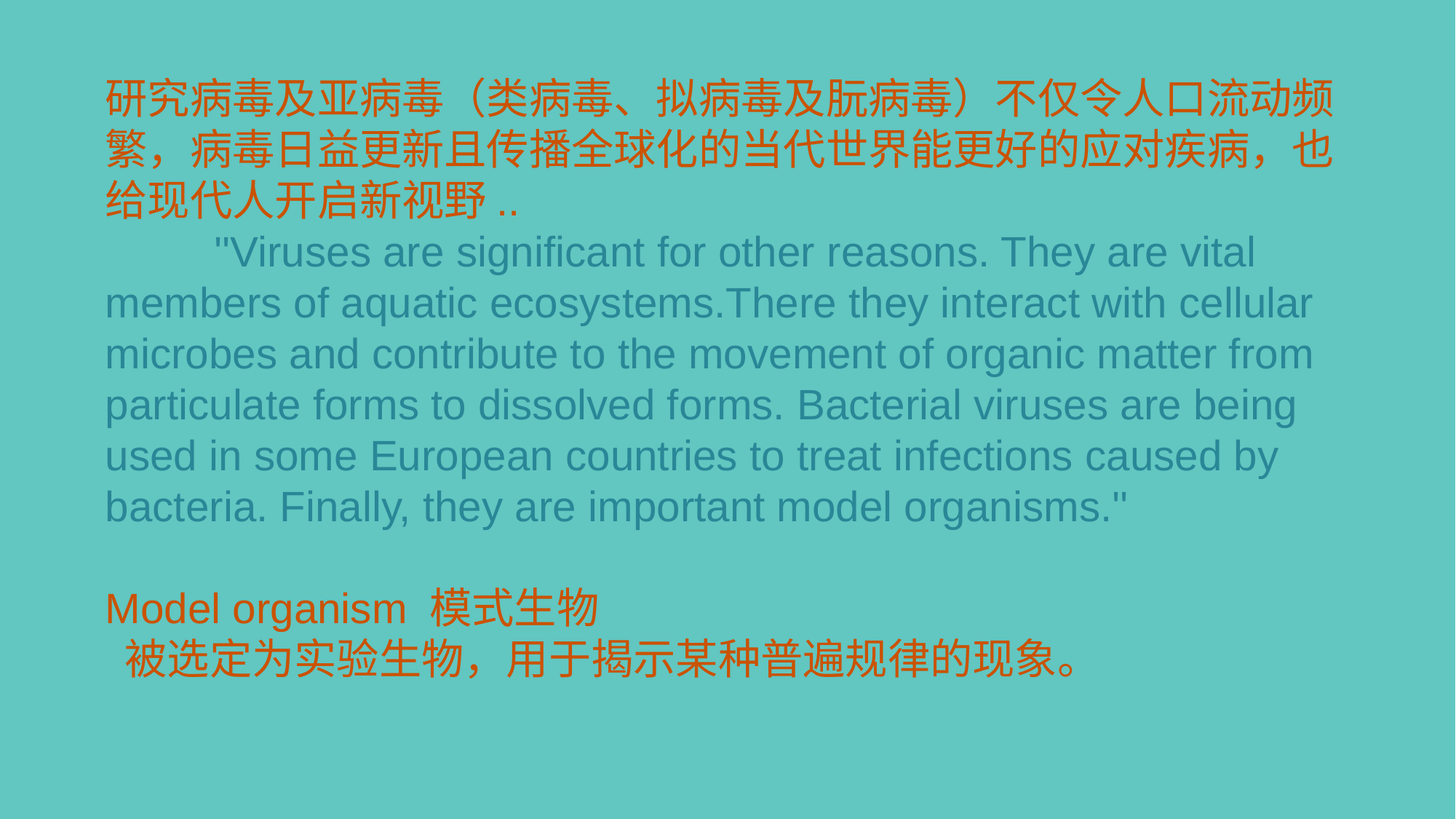

研究病毒及亚病毒（类病毒、拟病毒及朊病毒）不仅令人口流动频繁，病毒日益更新且传播全球化的当代世界能更好的应对疾病，也给现代人开启新视野..
	''Viruses are significant for other reasons. They are vital members of aquatic ecosystems.There they interact with cellular microbes and contribute to the movement of organic matter from particulate forms to dissolved forms. Bacterial viruses are being used in some European countries to treat infections caused by bacteria. Finally, they are important model organisms.''

Model organism 模式生物
 被选定为实验生物，用于揭示某种普遍规律的现象。